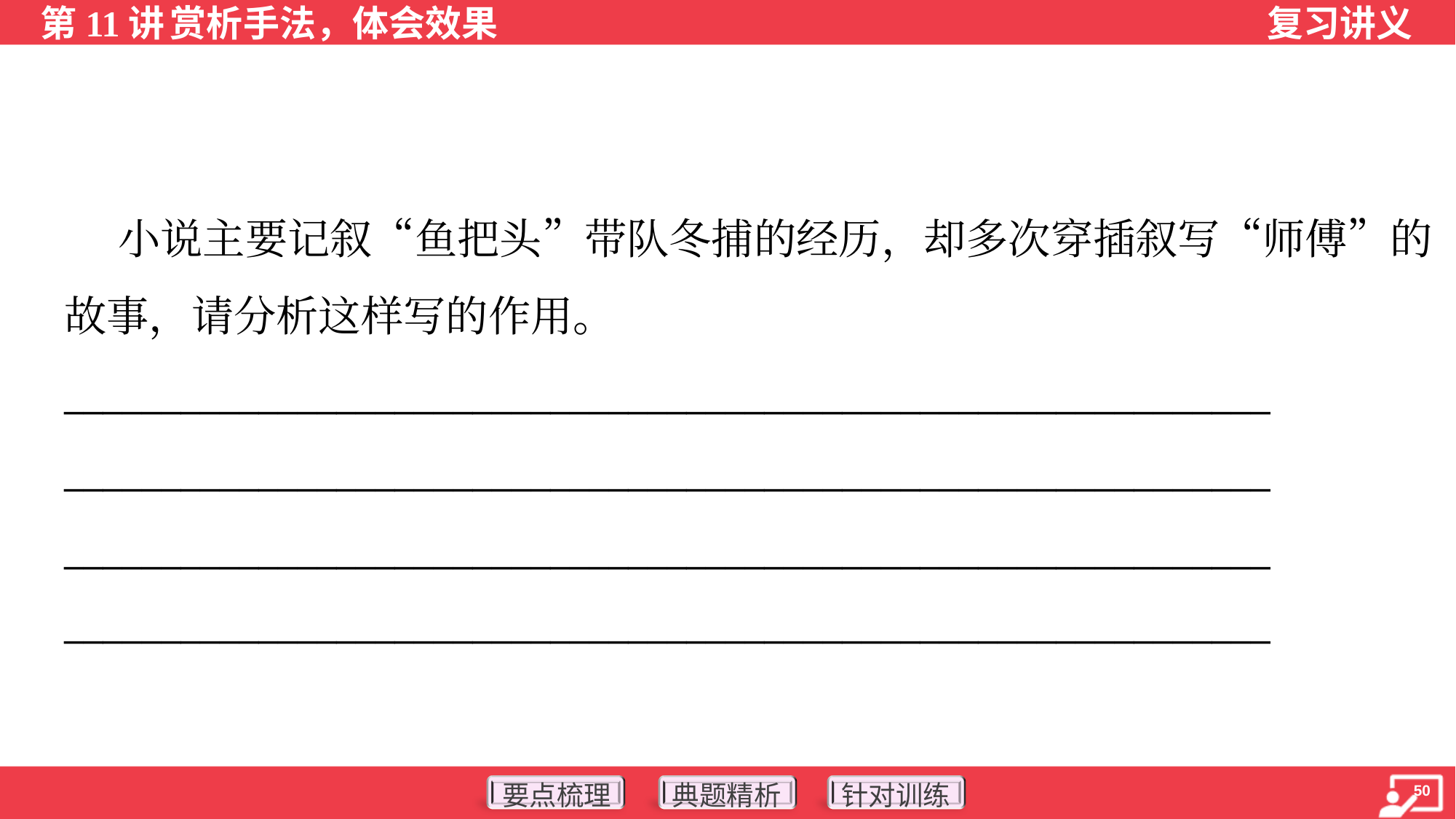

小说主要记叙“鱼把头”带队冬捕的经历，却多次穿插叙写“师傅”的
故事，请分析这样写的作用。
______________________________________________________________
______________________________________________________________
______________________________________________________________
______________________________________________________________